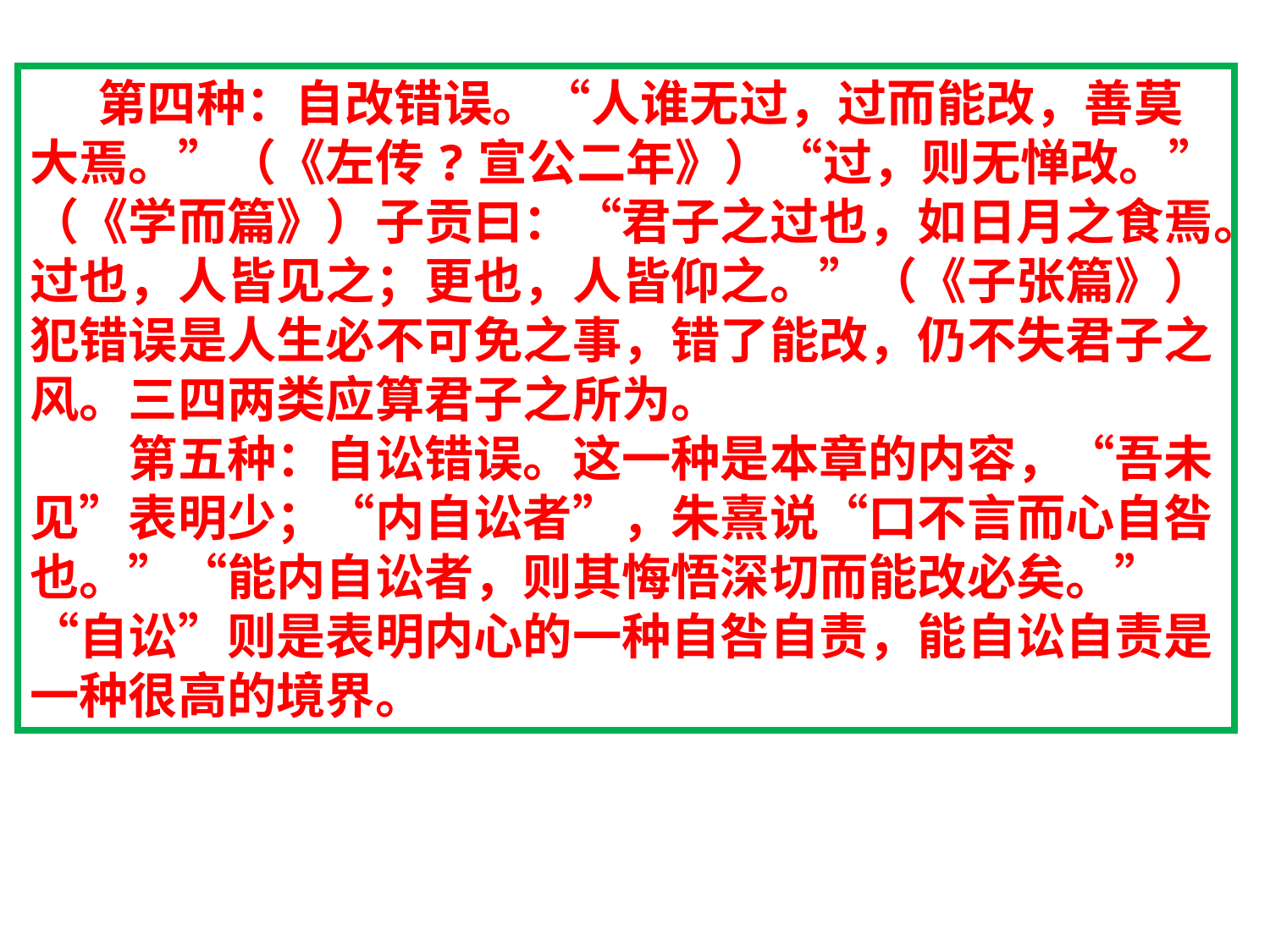

第四种：自改错误。“人谁无过，过而能改，善莫大焉。”（《左传?宣公二年》）“过，则无惮改。”（《学而篇》）子贡曰：“君子之过也，如日月之食焉。过也，人皆见之；更也，人皆仰之。”（《子张篇》）犯错误是人生必不可免之事，错了能改，仍不失君子之风。三四两类应算君子之所为。
　　第五种：自讼错误。这一种是本章的内容，“吾未见”表明少；“内自讼者”，朱熹说“口不言而心自咎也。”“能内自讼者，则其悔悟深切而能改必矣。”“自讼”则是表明内心的一种自咎自责，能自讼自责是一种很高的境界。